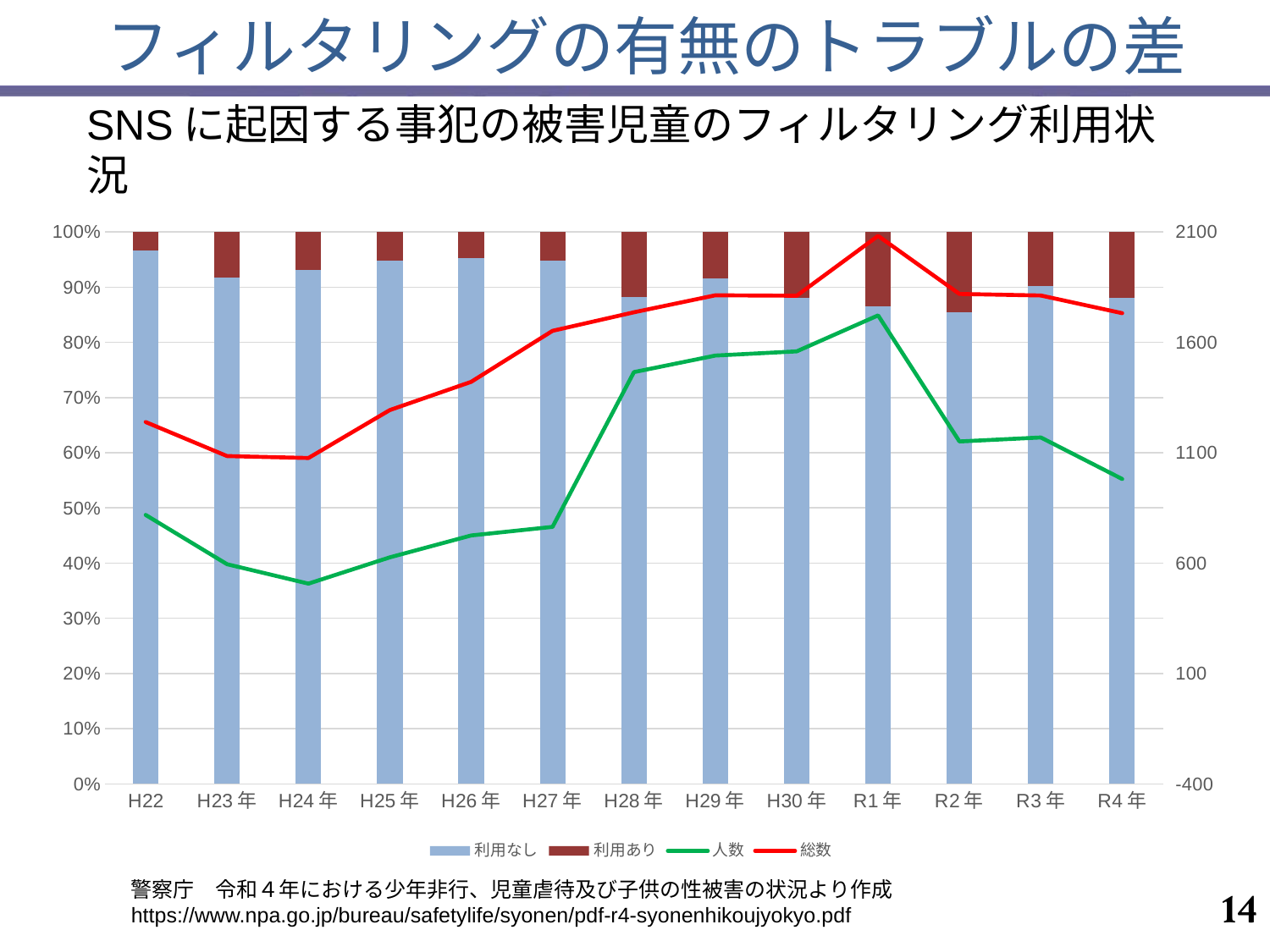

# フィルタリングの有無のトラブルの差
SNSに起因する事犯の被害児童のフィルタリング利用状況

### Chart

| Category | 利用なし | 利用あり | 人数 | 総数 |
|---|---|---|---|---|
| H22 | 0.9657701711491442 | 0.034229828850855744 | 818.0 | 1239.0 |
| H23年 | 0.9176470588235294 | 0.08235294117647059 | 595.0 | 1085.0 |
| H24年 | 0.9309664694280079 | 0.06903353057199212 | 507.0 | 1076.0 |
| H25年 | 0.9472843450479234 | 0.052715654952076675 | 626.0 | 1293.0 |
| H26年 | 0.953103448275862 | 0.04689655172413793 | 725.0 | 1421.0 |
| H27年 | 0.9476439790575916 | 0.05235602094240838 | 764.0 | 1652.0 |
| H28年 | 0.8819112627986349 | 0.11808873720136519 | 1465.0 | 1736.0 |
| H29年 | 0.9155844155844156 | 0.08441558441558442 | 1540.0 | 1813.0 |
| H30年 | 0.8800513149454778 | 0.11994868505452214 | 1559.0 | 1811.0 |
| R1年 | 0.8652729384436701 | 0.13472706155632985 | 1722.0 | 2082.0 |
| R2年 | 0.8549087749782798 | 0.14509122502172025 | 1151.0 | 1819.0 |
| R3年 | 0.9024807527801539 | 0.12318220701454234 | 1169.0 | 1812.0 |
| R4年 | 0.8807339449541285 | 0.11926605504587157 | 981.0 | 1732.0 |
警察庁　令和４年における少年非行、児童虐待及び子供の性被害の状況より作成
https://www.npa.go.jp/bureau/safetylife/syonen/pdf-r4-syonenhikoujyokyo.pdf
14